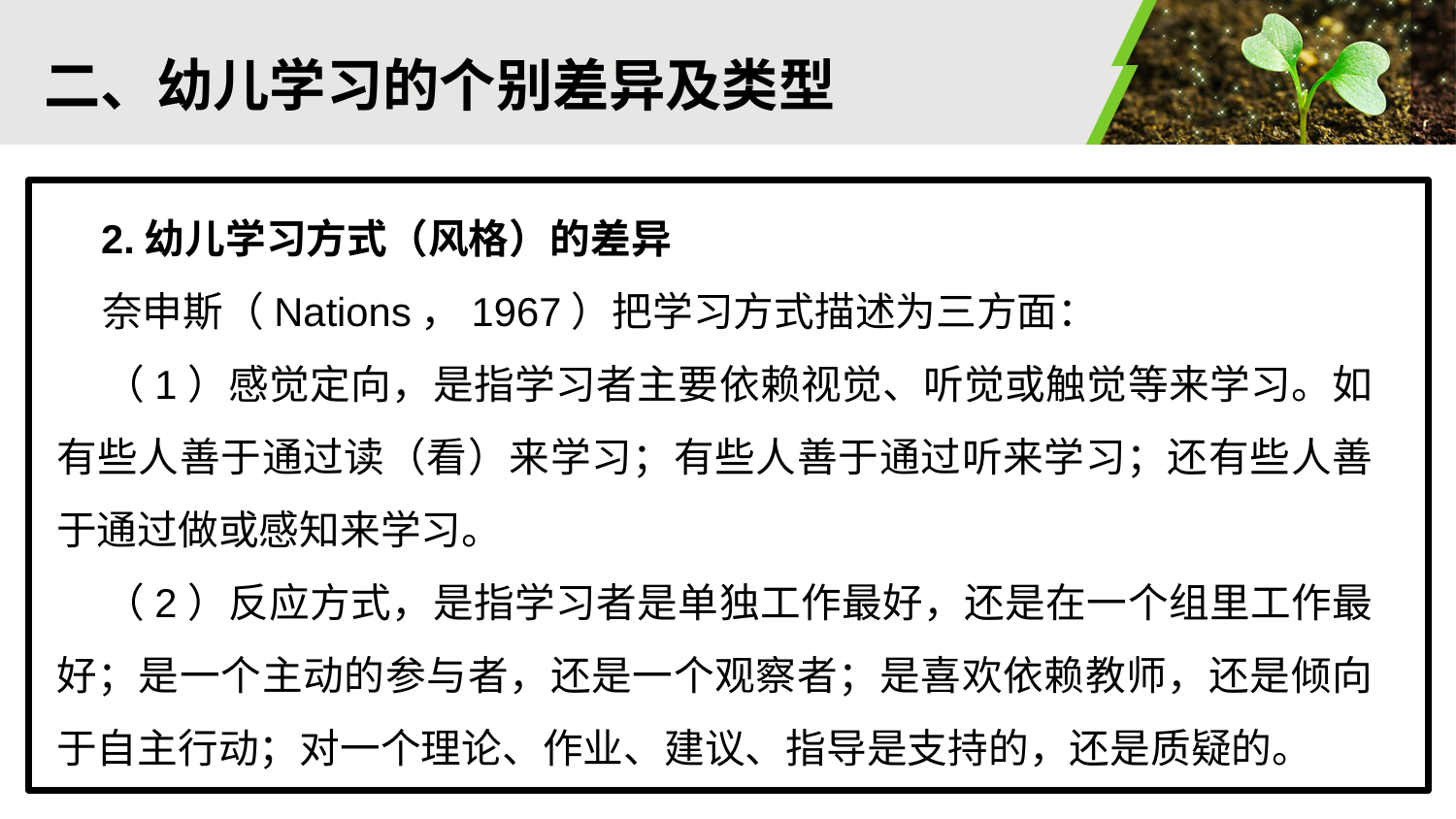

# 二、幼儿学习的个别差异及类型

    2.幼儿学习方式（风格）的差异
    奈申斯（Nations，1967）把学习方式描述为三方面：
    （1）感觉定向，是指学习者主要依赖视觉、听觉或触觉等来学习。如有些人善于通过读（看）来学习；有些人善于通过听来学习；还有些人善于通过做或感知来学习。
    （2）反应方式，是指学习者是单独工作最好，还是在一个组里工作最好；是一个主动的参与者，还是一个观察者；是喜欢依赖教师，还是倾向于自主行动；对一个理论、作业、建议、指导是支持的，还是质疑的。